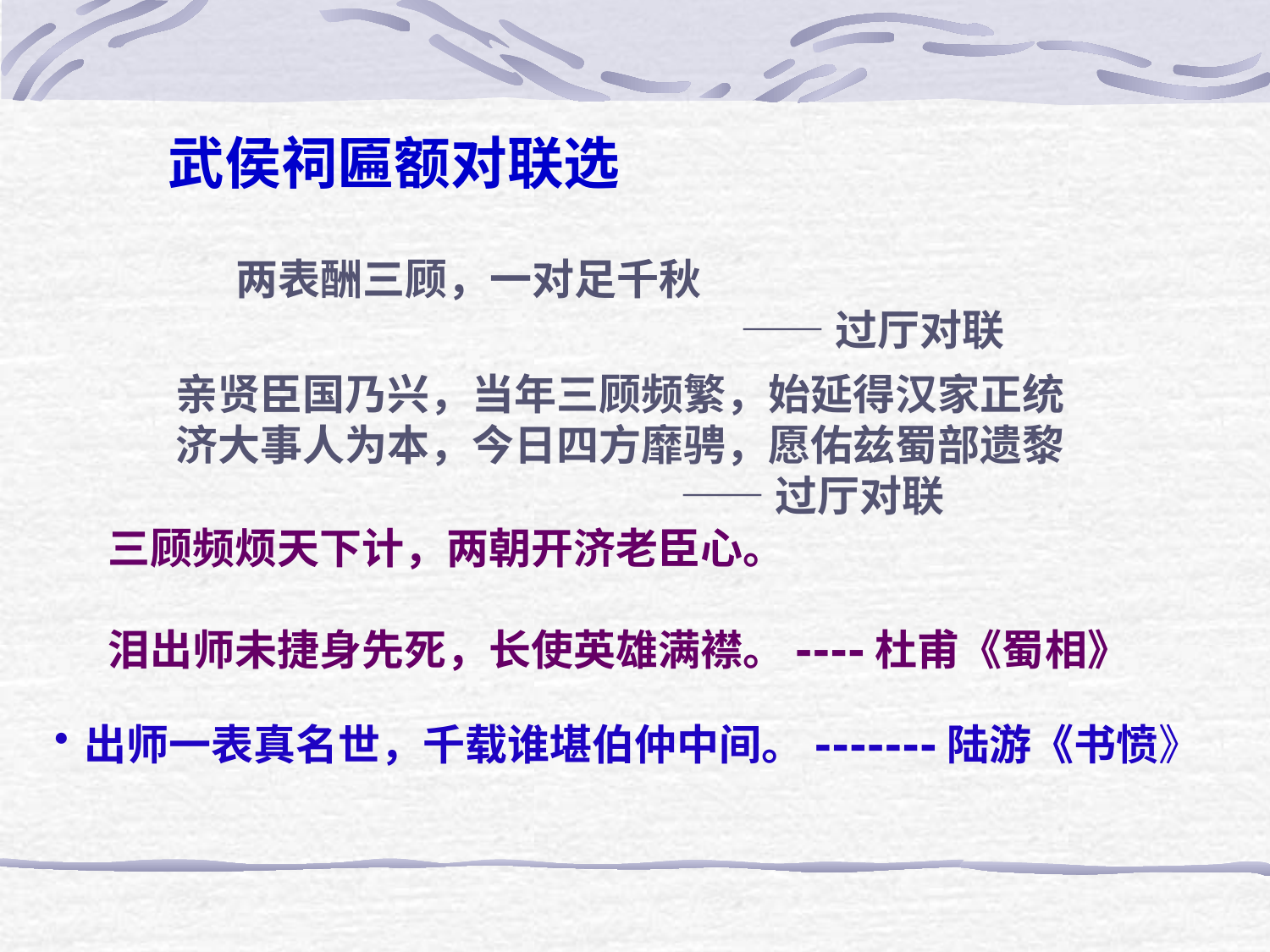

武侯祠匾额对联选
两表酬三顾，一对足千秋
                                                     ——过厅对联
亲贤臣国乃兴，当年三顾频繁，始延得汉家正统
济大事人为本，今日四方靡骋，愿佑兹蜀部遗黎
                                                     ——过厅对联

三顾频烦天下计，两朝开济老臣心。

泪出师未捷身先死，长使英雄满襟。----杜甫《蜀相》

出师一表真名世，千载谁堪伯仲中间。-------陆游《书愤》